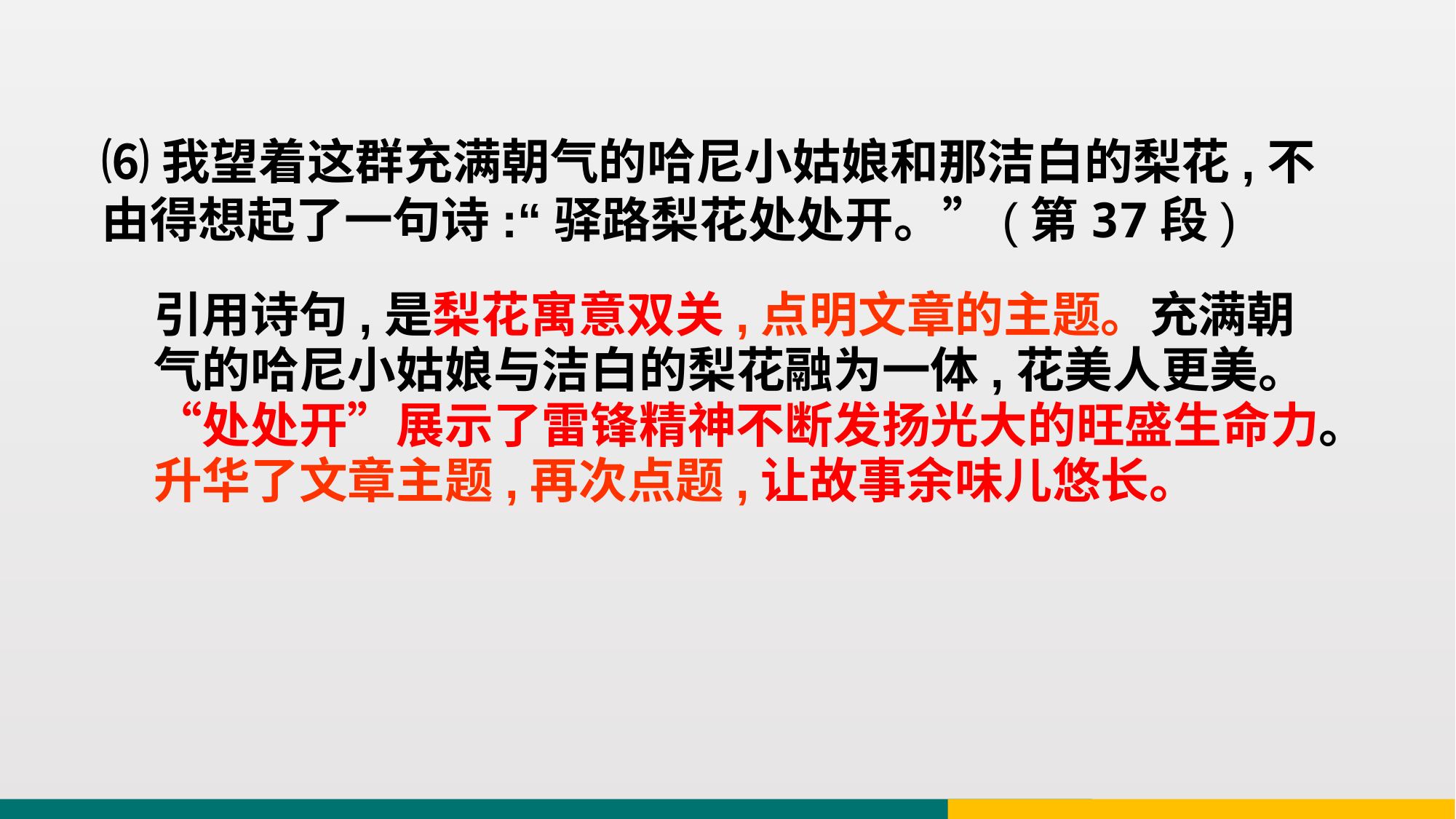

⑹我望着这群充满朝气的哈尼小姑娘和那洁白的梨花,不由得想起了一句诗:“驿路梨花处处开。”(第37段)
引用诗句,是梨花寓意双关,点明文章的主题。充满朝气的哈尼小姑娘与洁白的梨花融为一体,花美人更美。“处处开”展示了雷锋精神不断发扬光大的旺盛生命力。升华了文章主题,再次点题,让故事余味儿悠长。